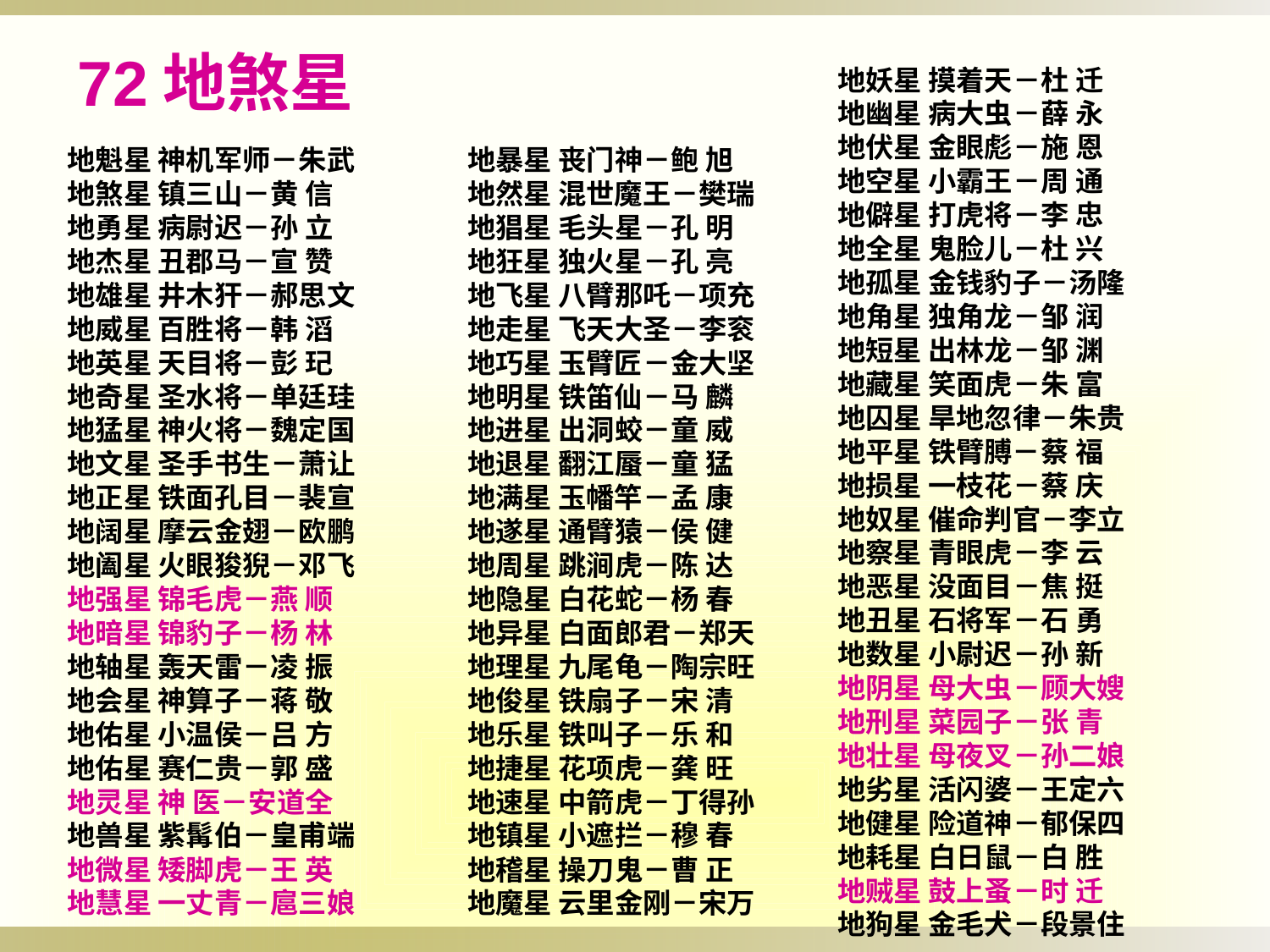

72地煞星
地妖星 摸着天－杜 迁
地幽星 病大虫－薛 永
地伏星 金眼彪－施 恩
地空星 小霸王－周 通
地僻星 打虎将－李 忠
地全星 鬼脸儿－杜 兴
地孤星 金钱豹子－汤隆
地角星 独角龙－邹 润
地短星 出林龙－邹 渊
地藏星 笑面虎－朱 富
地囚星 旱地忽律－朱贵
地平星 铁臂膊－蔡 福
地损星 一枝花－蔡 庆
地奴星 催命判官－李立
地察星 青眼虎－李 云
地恶星 没面目－焦 挺
地丑星 石将军－石 勇
地数星 小尉迟－孙 新
地阴星 母大虫－顾大嫂
地刑星 菜园子－张 青
地壮星 母夜叉－孙二娘
地劣星 活闪婆－王定六
地健星 险道神－郁保四
地耗星 白日鼠－白 胜
地贼星 鼓上蚤－时 迁
地狗星 金毛犬－段景住

地魁星 神机军师－朱武
地煞星 镇三山－黄 信
地勇星 病尉迟－孙 立
地杰星 丑郡马－宣 赞
地雄星 井木犴－郝思文
地威星 百胜将－韩 滔
地英星 天目将－彭 玘
地奇星 圣水将－单廷珪
地猛星 神火将－魏定国
地文星 圣手书生－萧让
地正星 铁面孔目－裴宣
地阔星 摩云金翅－欧鹏
地阖星 火眼狻猊－邓飞
地强星 锦毛虎－燕 顺
地暗星 锦豹子－杨 林
地轴星 轰天雷－凌 振
地会星 神算子－蒋 敬
地佑星 小温侯－吕 方
地佑星 赛仁贵－郭 盛
地灵星 神 医－安道全
地兽星 紫髯伯－皇甫端
地微星 矮脚虎－王 英
地慧星 一丈青－扈三娘
地暴星 丧门神－鲍 旭
地然星 混世魔王－樊瑞
地猖星 毛头星－孔 明
地狂星 独火星－孔 亮
地飞星 八臂那吒－项充
地走星 飞天大圣－李衮
地巧星 玉臂匠－金大坚
地明星 铁笛仙－马 麟
地进星 出洞蛟－童 威
地退星 翻江蜃－童 猛
地满星 玉幡竿－孟 康
地遂星 通臂猿－侯 健
地周星 跳涧虎－陈 达
地隐星 白花蛇－杨 春
地异星 白面郎君－郑天
地理星 九尾龟－陶宗旺
地俊星 铁扇子－宋 清
地乐星 铁叫子－乐 和
地捷星 花项虎－龚 旺
地速星 中箭虎－丁得孙
地镇星 小遮拦－穆 春
地稽星 操刀鬼－曹 正
地魔星 云里金刚－宋万